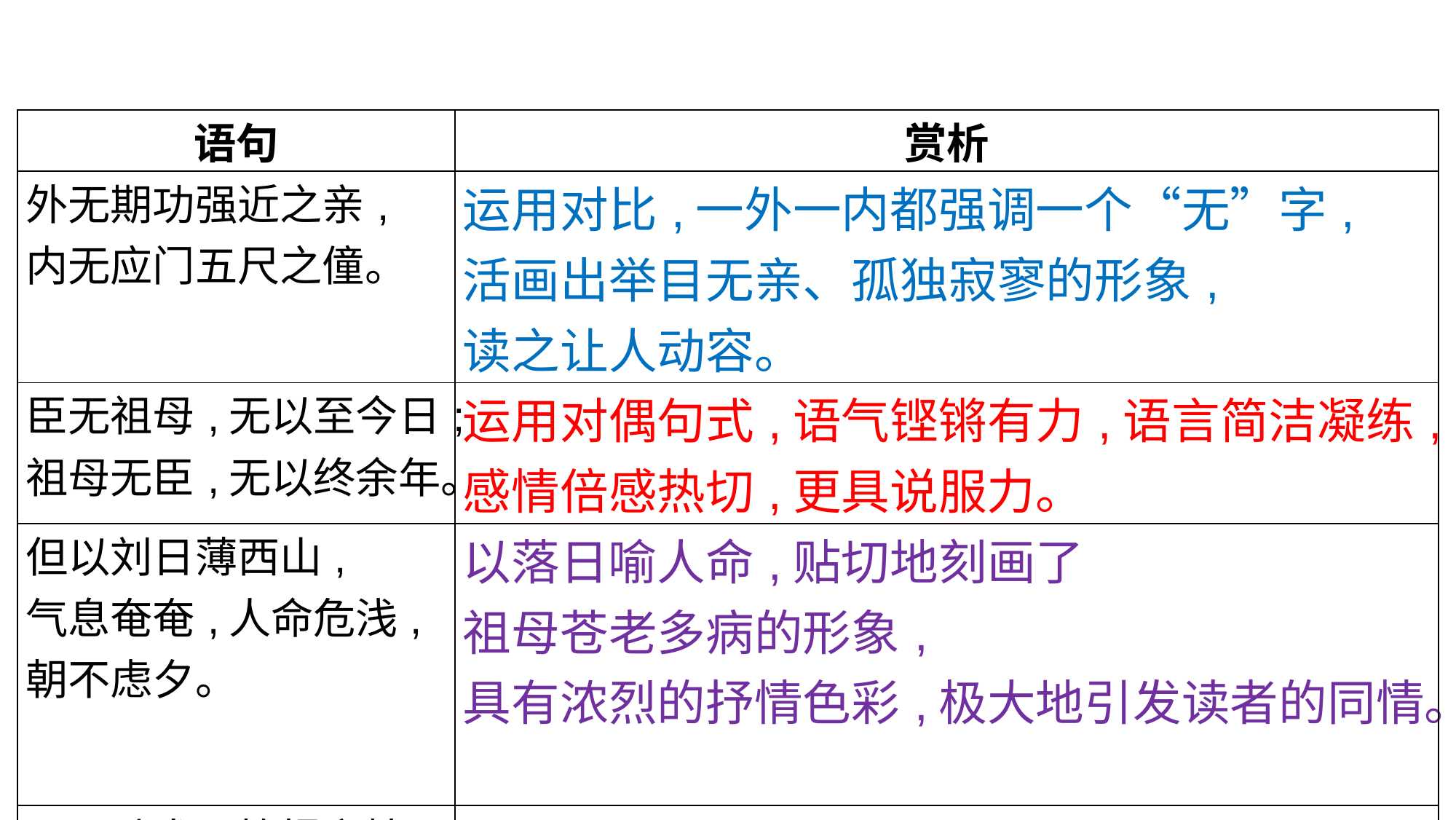

| 语句 | 赏析 |
| --- | --- |
| 外无期功强近之亲, 内无应门五尺之僮。 | 运用对比,一外一内都强调一个“无”字, 活画出举目无亲、孤独寂寥的形象, 读之让人动容。 |
| 臣无祖母,无以至今日; 祖母无臣,无以终余年。 | 运用对偶句式,语气铿锵有力,语言简洁凝练,感情倍感热切,更具说服力。 |
| 但以刘日薄西山, 气息奄奄,人命危浅, 朝不虑夕。 | 以落日喻人命,贴切地刻画了 祖母苍老多病的形象, 具有浓烈的抒情色彩,极大地引发读者的同情。 |
| 臣不胜犬马怖惧之情, 谨拜表以闻。 | 似犬似马,怖惧之情溢于言表,表忠恳之情。 |